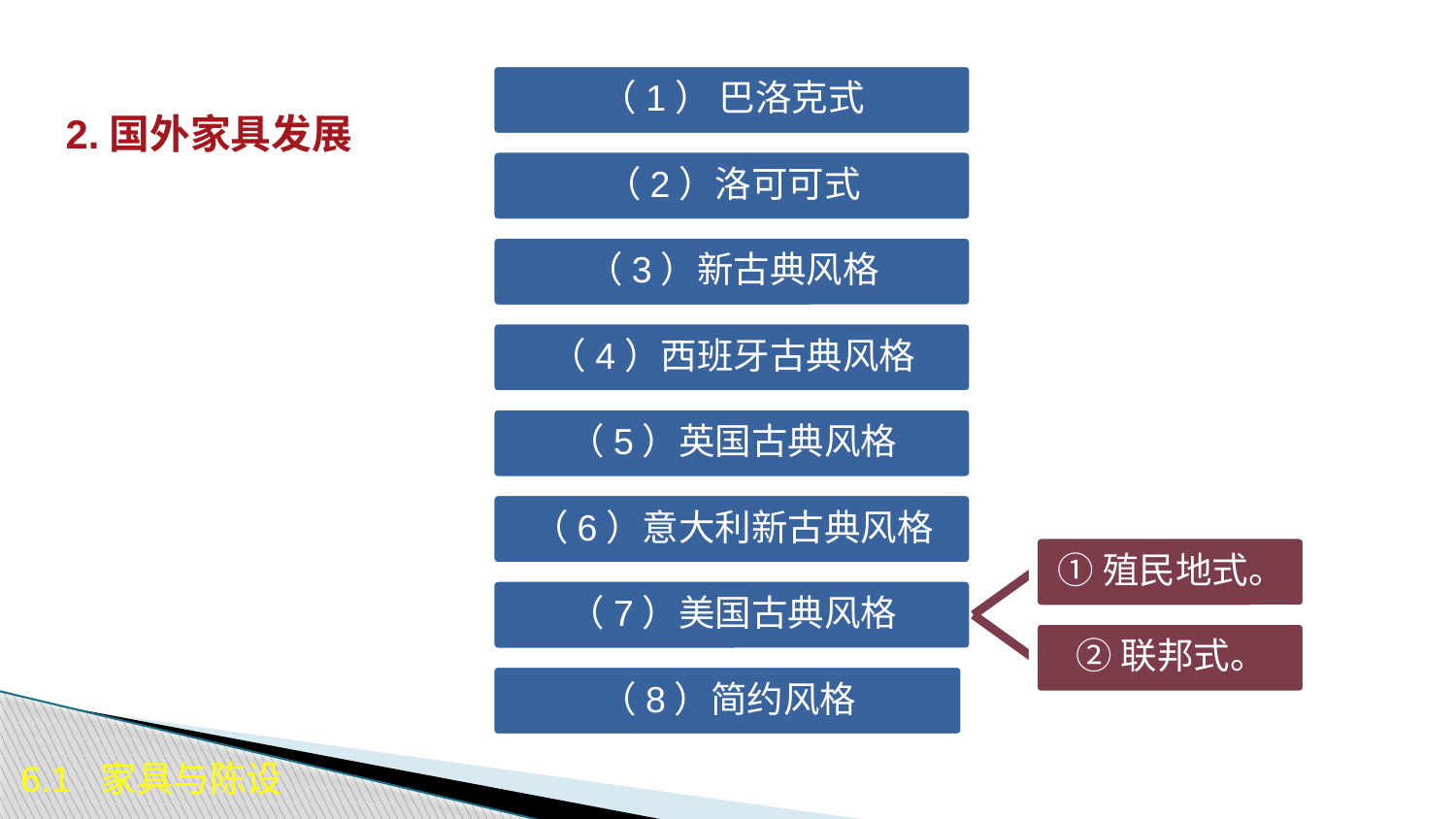

（1） 巴洛克式
（2）洛可可式
（3）新古典风格
（4）西班牙古典风格
（5）英国古典风格
（6）意大利新古典风格
（7）美国古典风格

①殖民地式。

②联邦式。
（8）简约风格
2.国外家具发展
6.1  家具与陈设